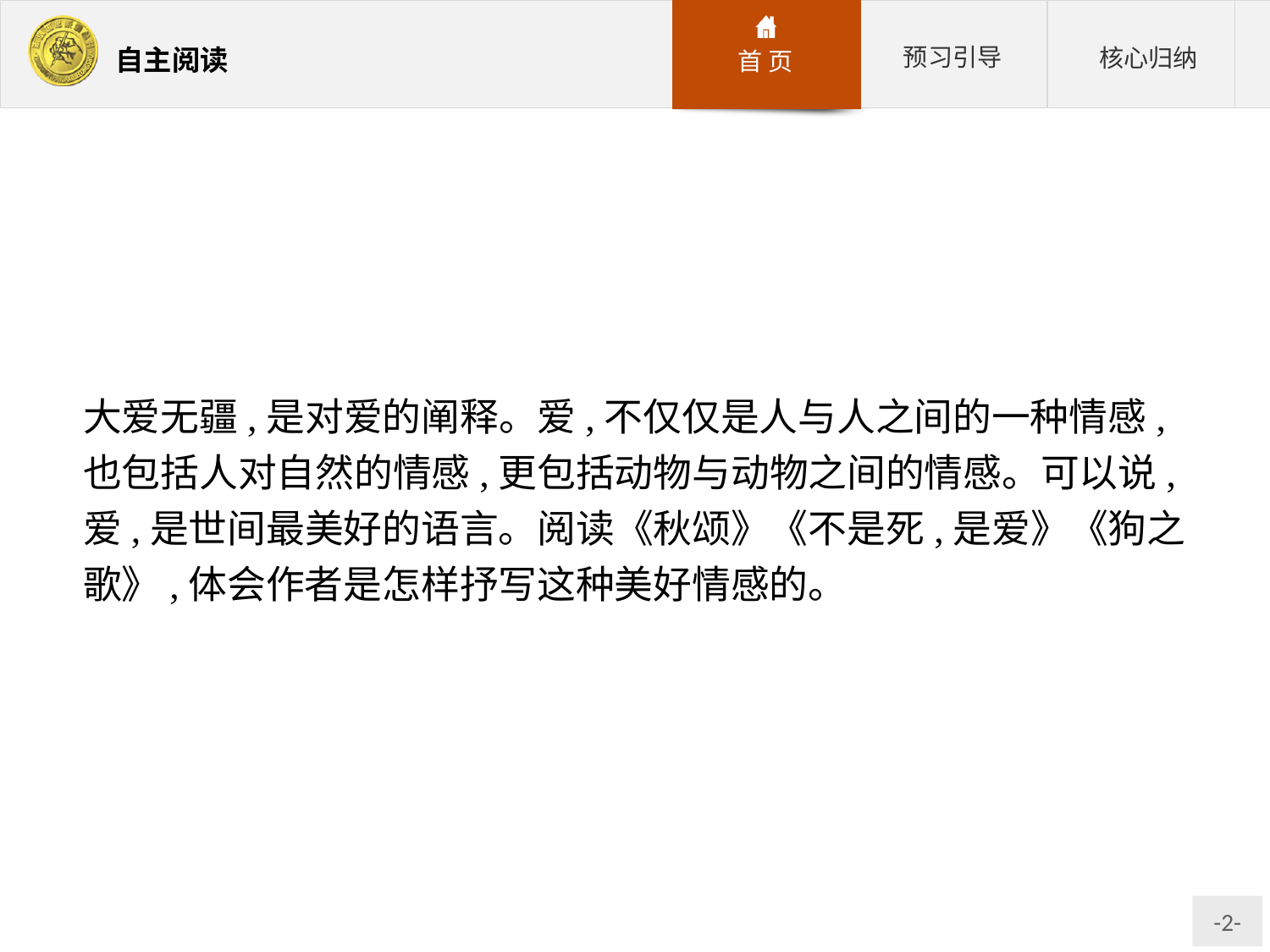

大爱无疆,是对爱的阐释。爱,不仅仅是人与人之间的一种情感,也包括人对自然的情感,更包括动物与动物之间的情感。可以说,爱,是世间最美好的语言。阅读《秋颂》《不是死,是爱》《狗之歌》,体会作者是怎样抒写这种美好情感的。